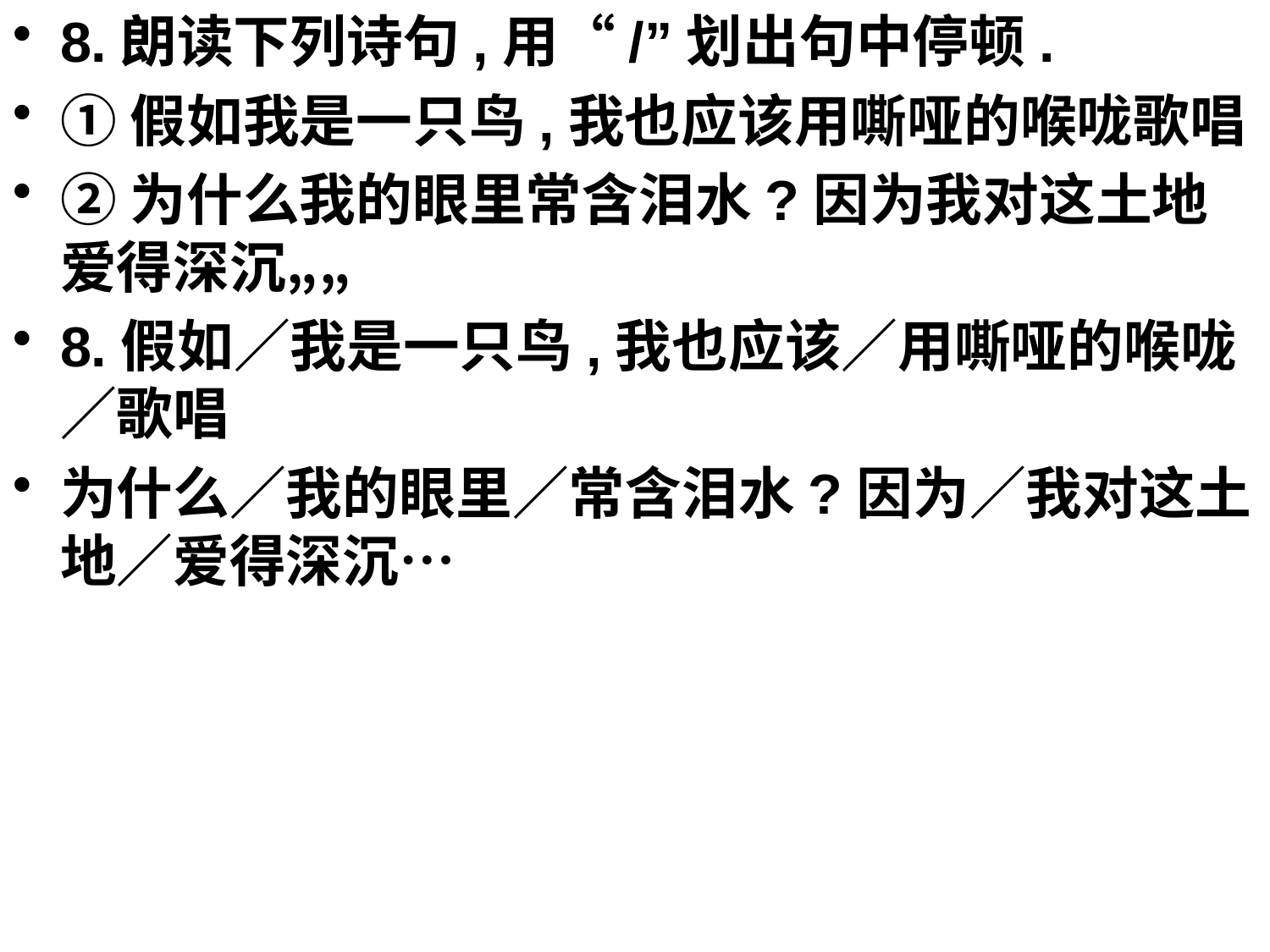

8.朗读下列诗句,用“/”划出句中停顿.
①假如我是一只鸟,我也应该用嘶哑的喉咙歌唱
②为什么我的眼里常含泪水?因为我对这土地爱得深沉„„
8.假如／我是一只鸟,我也应该／用嘶哑的喉咙／歌唱
为什么／我的眼里／常含泪水?因为／我对这土地／爱得深沉…